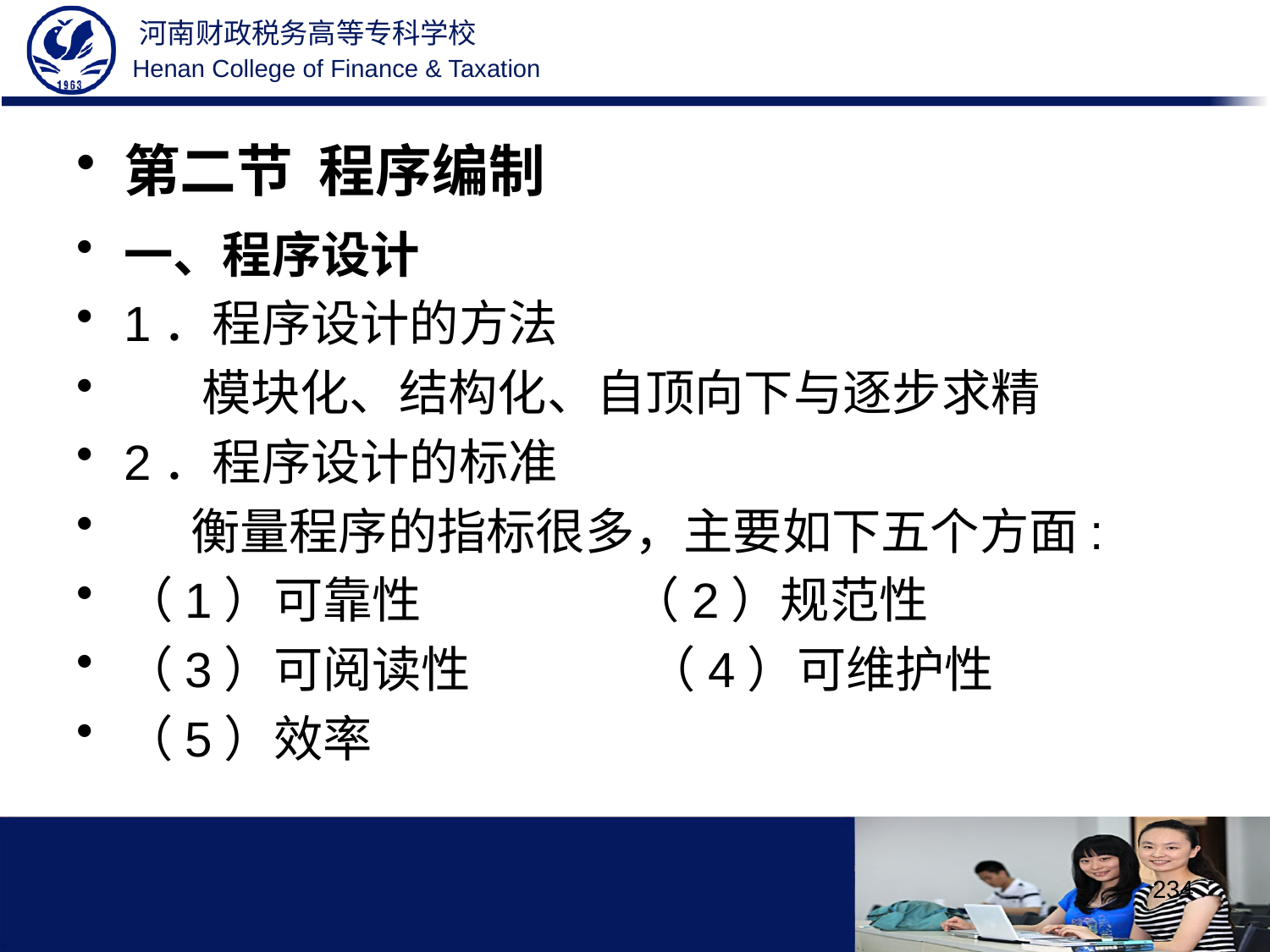

第二节  程序编制
一、程序设计
1．程序设计的方法
      模块化、结构化、自顶向下与逐步求精
2．程序设计的标准
     衡量程序的指标很多，主要如下五个方面:
（1）可靠性                   （2）规范性
（3）可阅读性                （4）可维护性
（5）效率

234